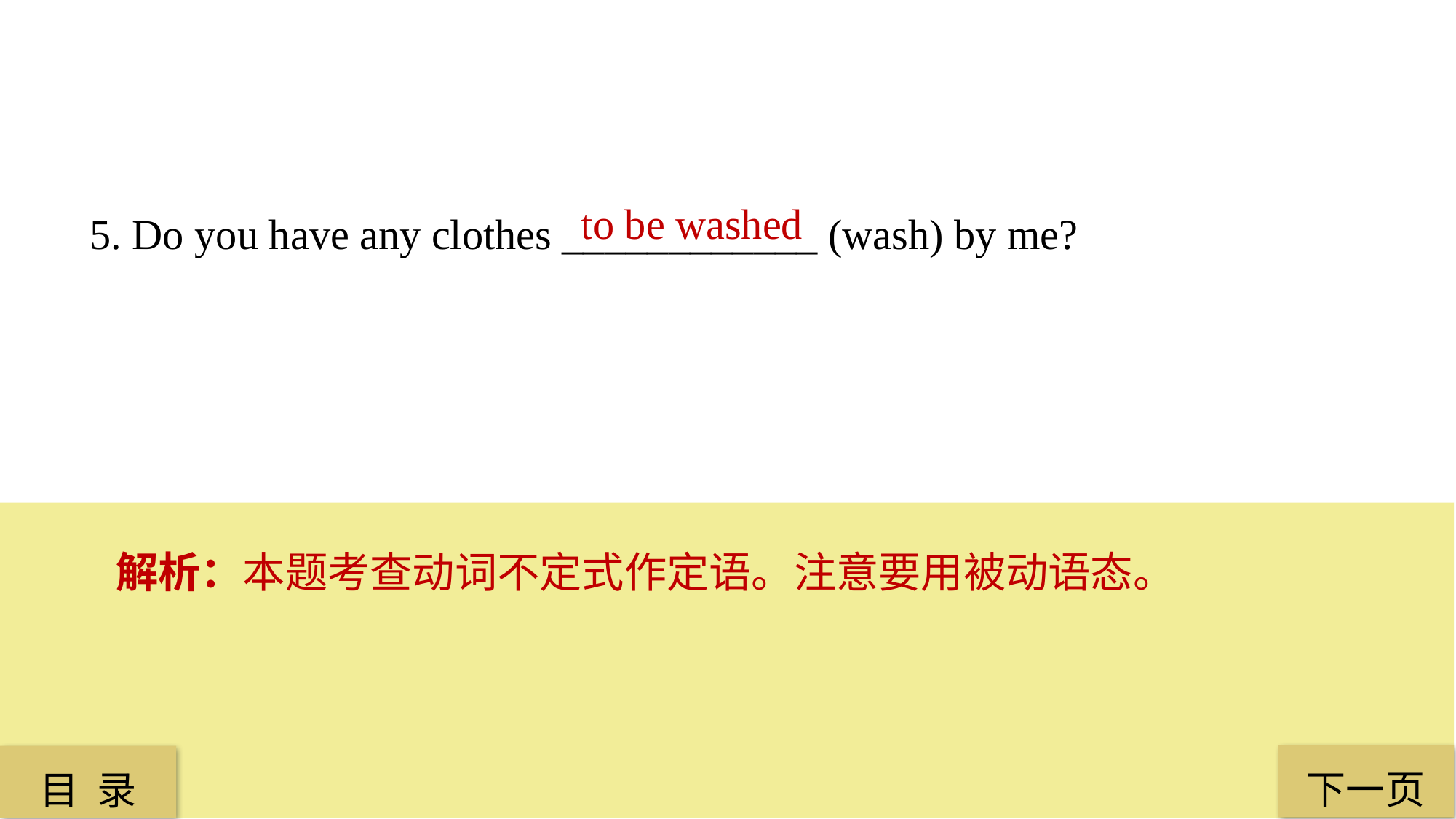

to be washed
5. Do you have any clothes ____________ (wash) by me?
解析：本题考查动词不定式作定语。注意要用被动语态。